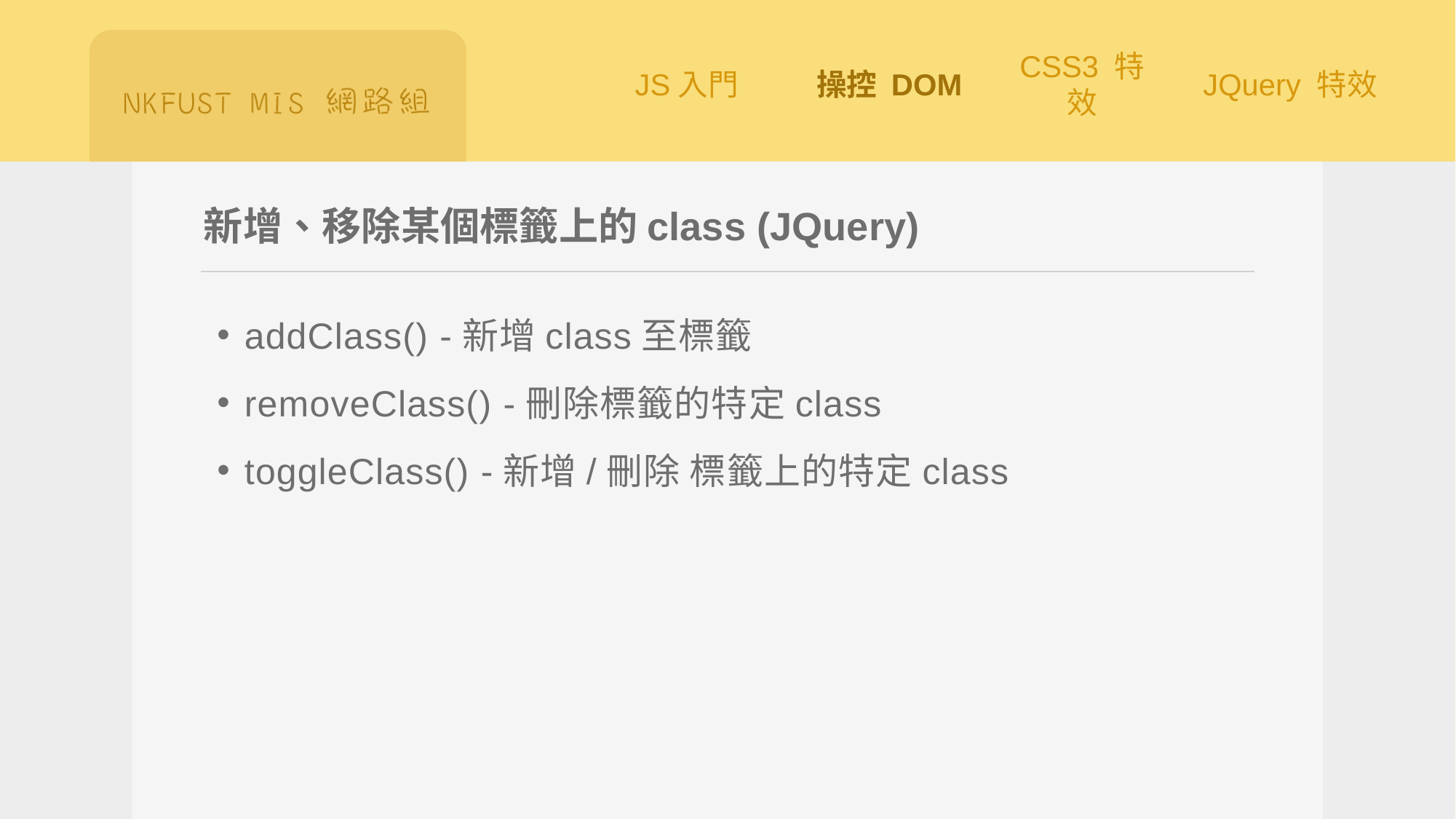

# 新增、移除某個標籤上的class (JQuery)
addClass() -新增class至標籤
removeClass() -刪除標籤的特定class
toggleClass() -新增/刪除 標籤上的特定class